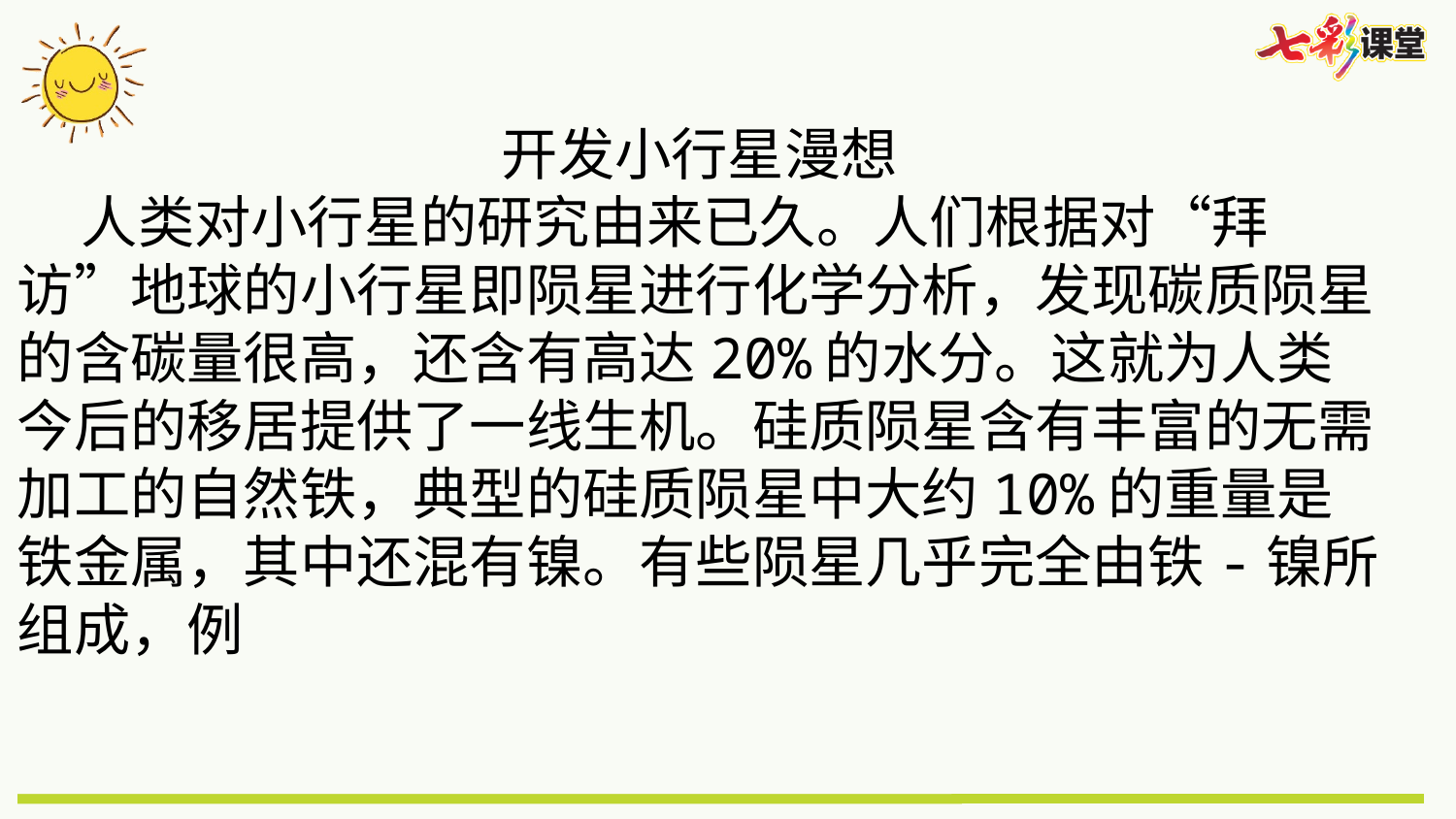

开发小行星漫想
    人类对小行星的研究由来已久。人们根据对“拜访”地球的小行星即陨星进行化学分析，发现碳质陨星的含碳量很高，还含有高达20%的水分。这就为人类今后的移居提供了一线生机。硅质陨星含有丰富的无需加工的自然铁，典型的硅质陨星中大约10%的重量是铁金属，其中还混有镍。有些陨星几乎完全由铁-镍所组成，例